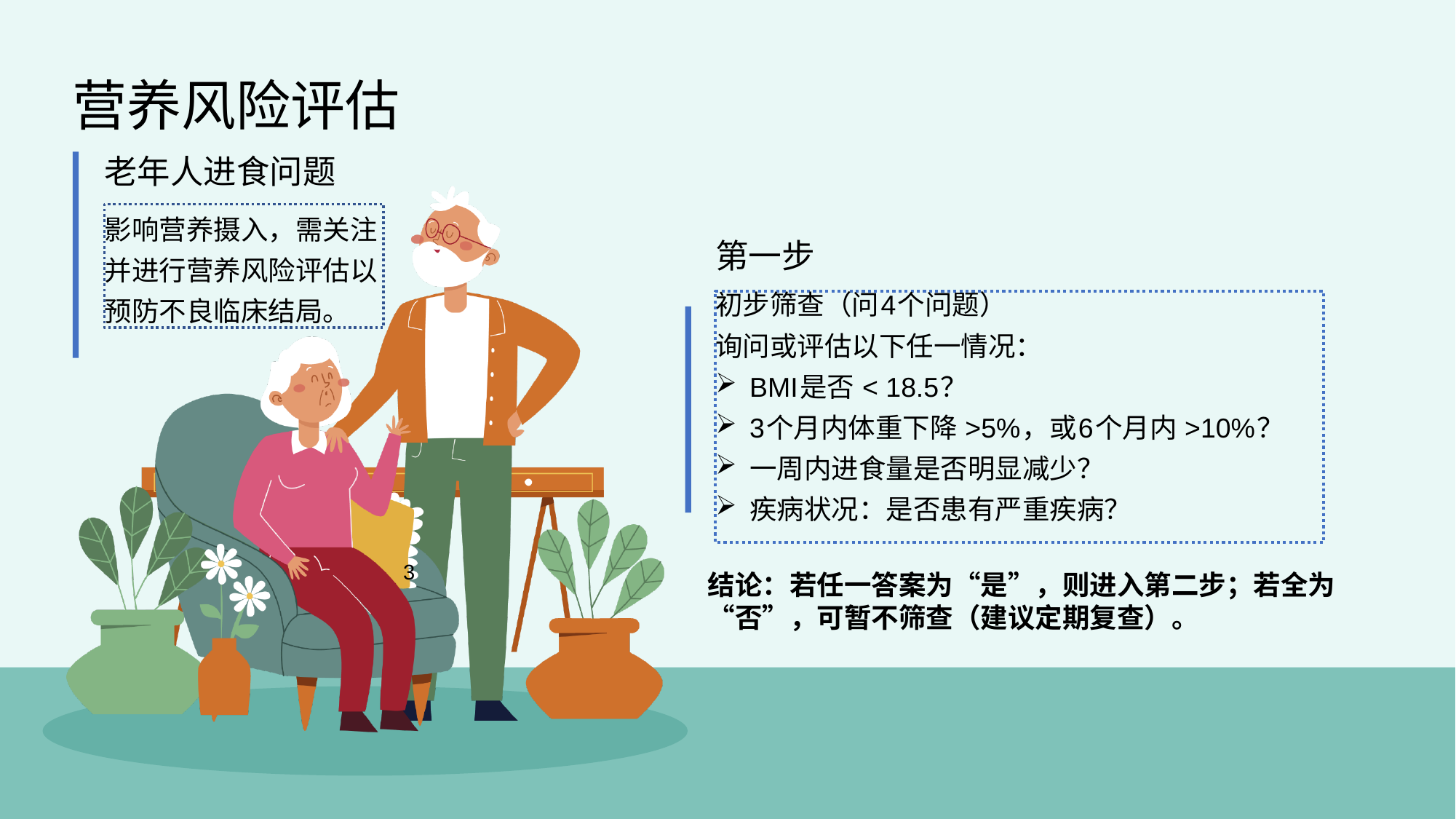

营养风险评估
老年人进食问题

影响营养摄入，需关注并进行营养风险评估以预防不良临床结局。
第一步
初步筛查（问4个问题）
询问或评估以下任一情况：
BMI是否 < 18.5？
3个月内体重下降 >5%，或6个月内 >10%？
一周内进食量是否明显减少？
疾病状况：是否患有严重疾病？

3
结论：若任一答案为“是”，则进入第二步；若全为“否”，可暂不筛查（建议定期复查）。